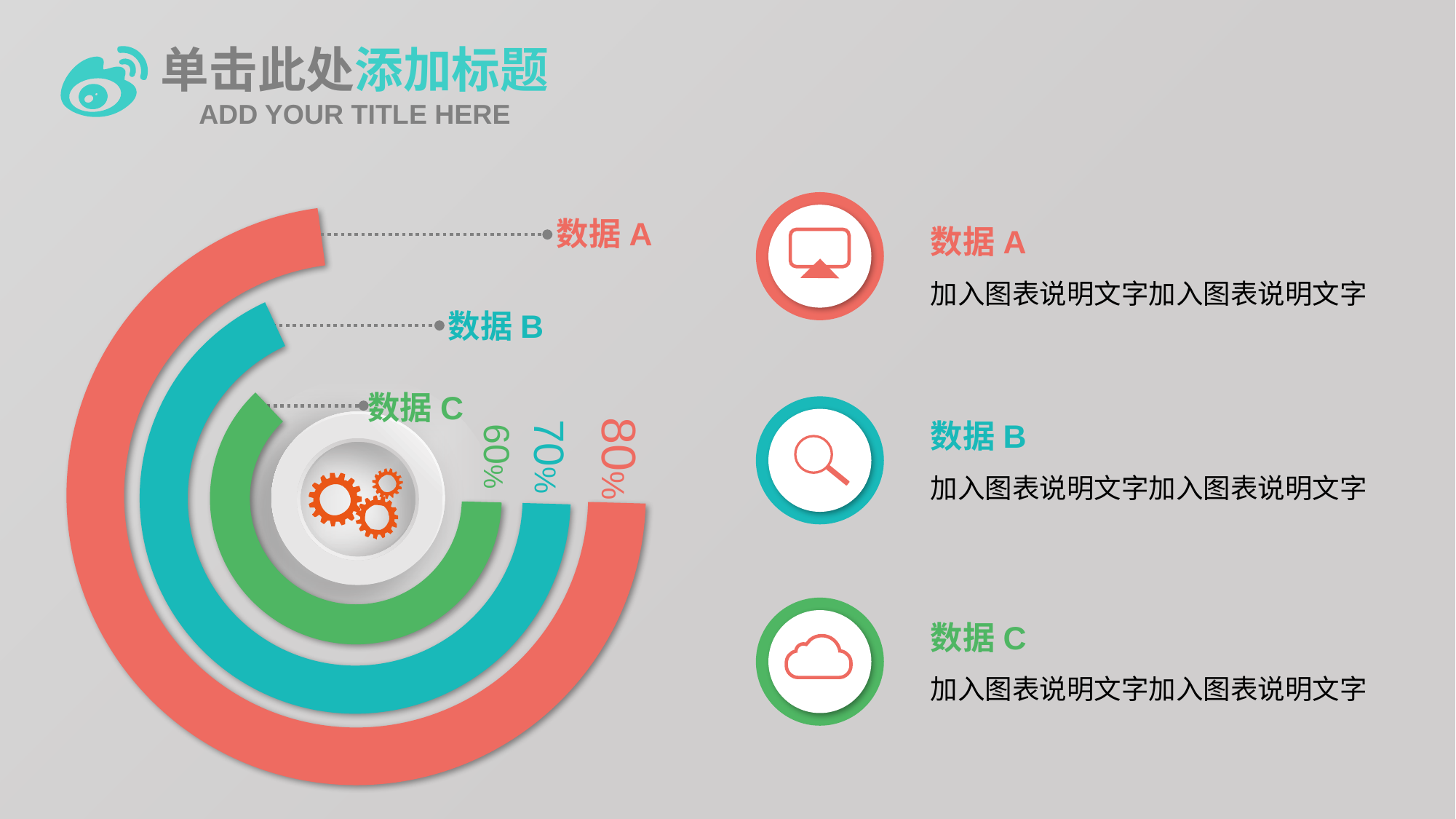

单击此处添加标题
ADD YOUR TITLE HERE

80%

数据A
70%

60%
数据B

数据C
数据A
加入图表说明文字加入图表说明文字

数据B
加入图表说明文字加入图表说明文字

数据C
加入图表说明文字加入图表说明文字